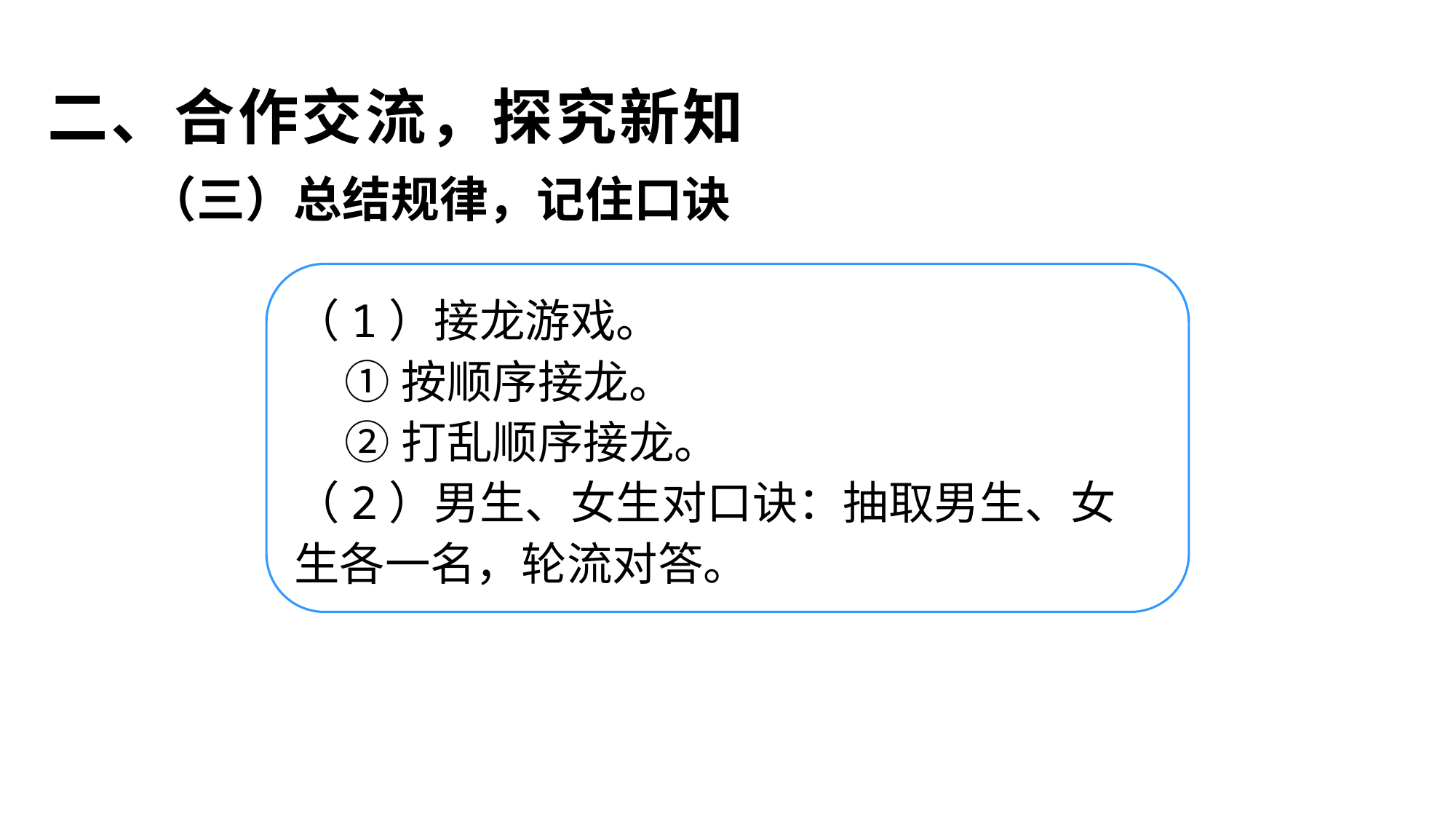

# 二、合作交流，探究新知
（三）总结规律，记住口诀
（1）接龙游戏。
     ①按顺序接龙。
     ②打乱顺序接龙。
（2）男生、女生对口诀：抽取男生、女生各一名，轮流对答。